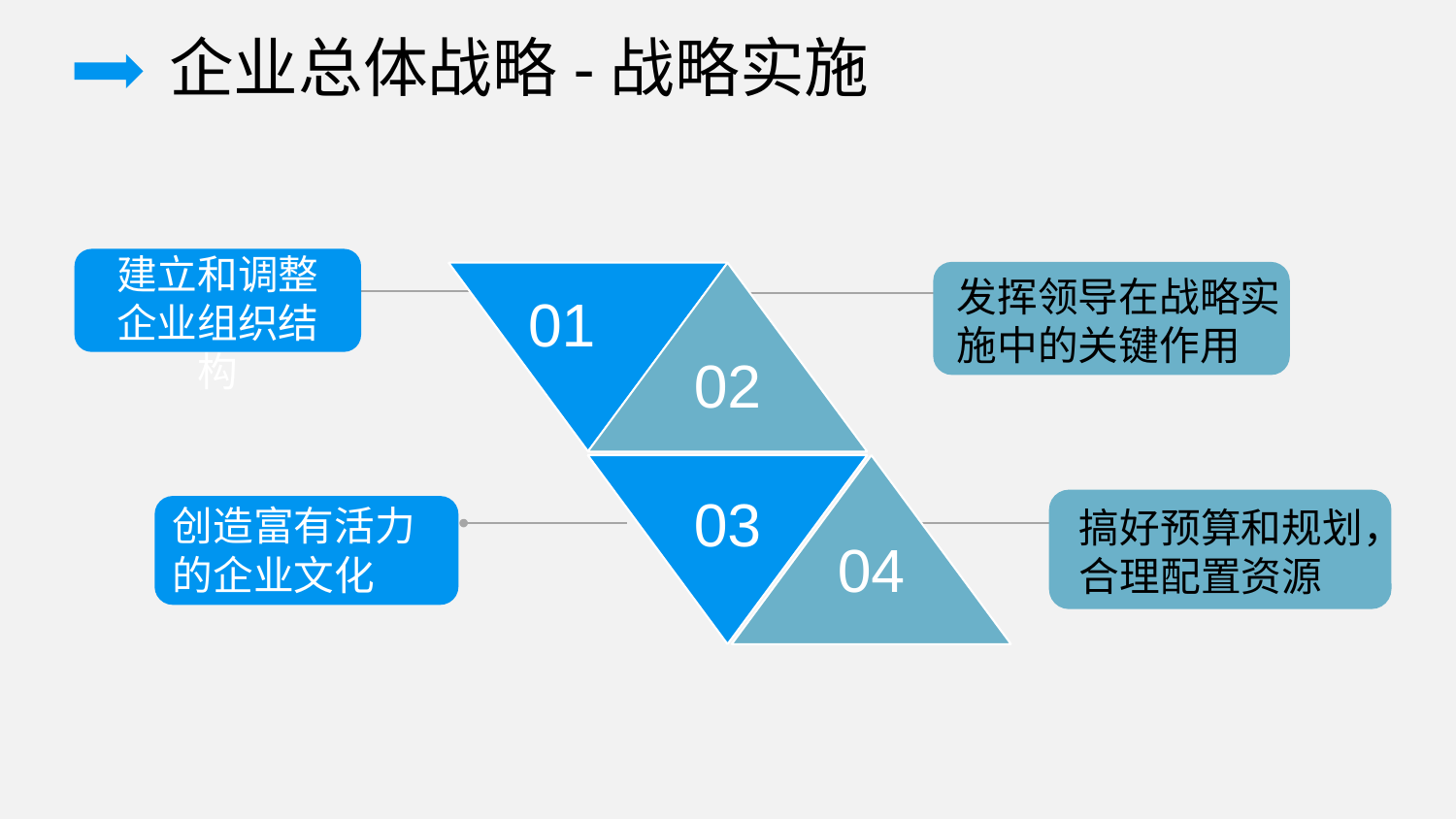

企业总体战略-战略实施
建立和调整企业组织结构

发挥领导在战略实施中的关键作用

01

02

03

04

搞好预算和规划，合理配置资源

创造富有活力的企业文化